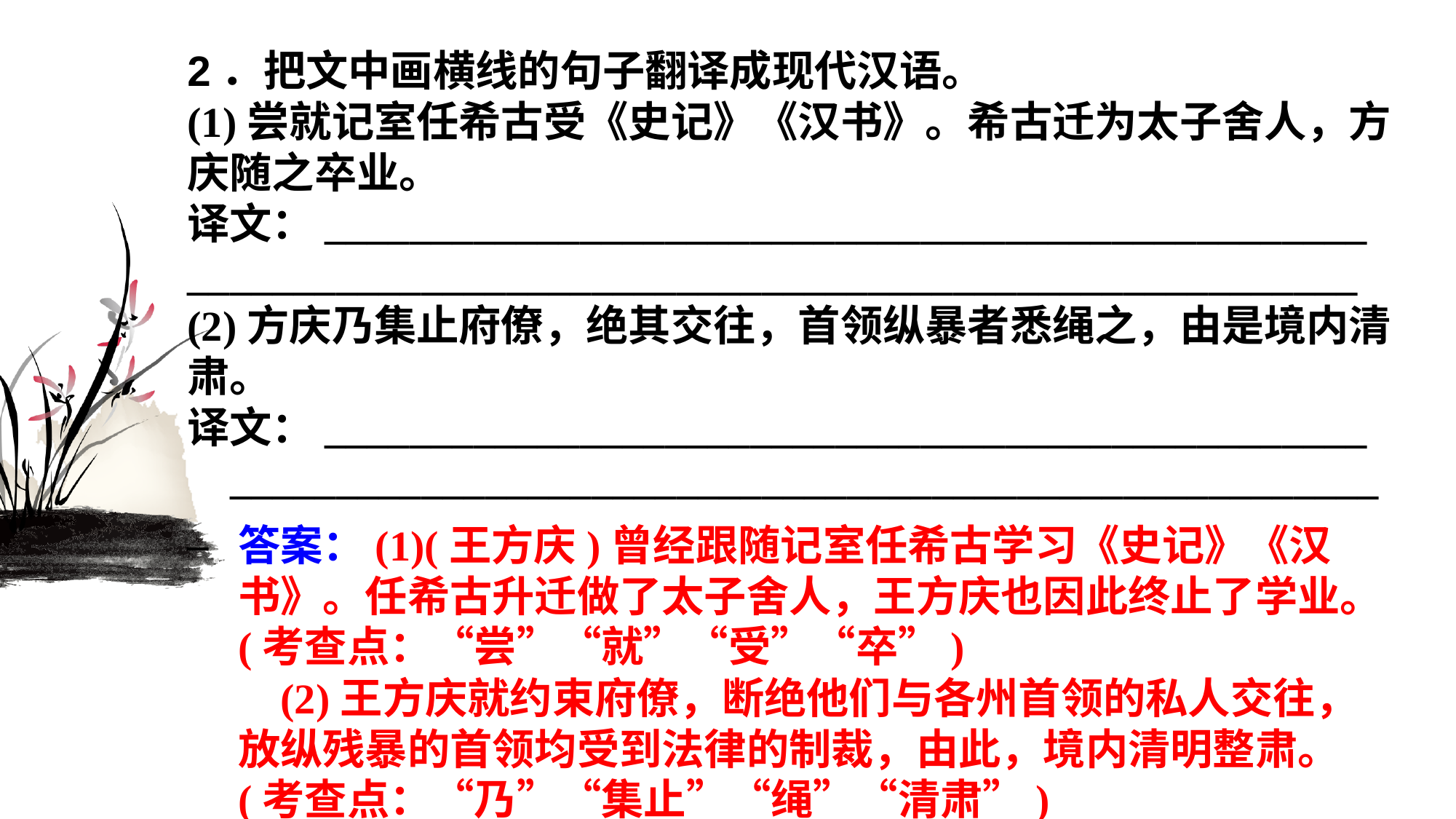

2．把文中画横线的句子翻译成现代汉语。(1)尝就记室任希古受《史记》《汉书》。希古迁为太子舍人，方庆随之卒业。译文：________________________________________________________________________________________________________(2)方庆乃集止府僚，绝其交往，首领纵暴者悉绳之，由是境内清肃。译文：________________________________________________________________________________________________________
答案：(1)(王方庆)曾经跟随记室任希古学习《史记》《汉书》。任希古升迁做了太子舍人，王方庆也因此终止了学业。(考查点：“尝”“就”“受”“卒”)(2)王方庆就约束府僚，断绝他们与各州首领的私人交往，放纵残暴的首领均受到法律的制裁，由此，境内清明整肃。(考查点：“乃”“集止”“绳”“清肃”)